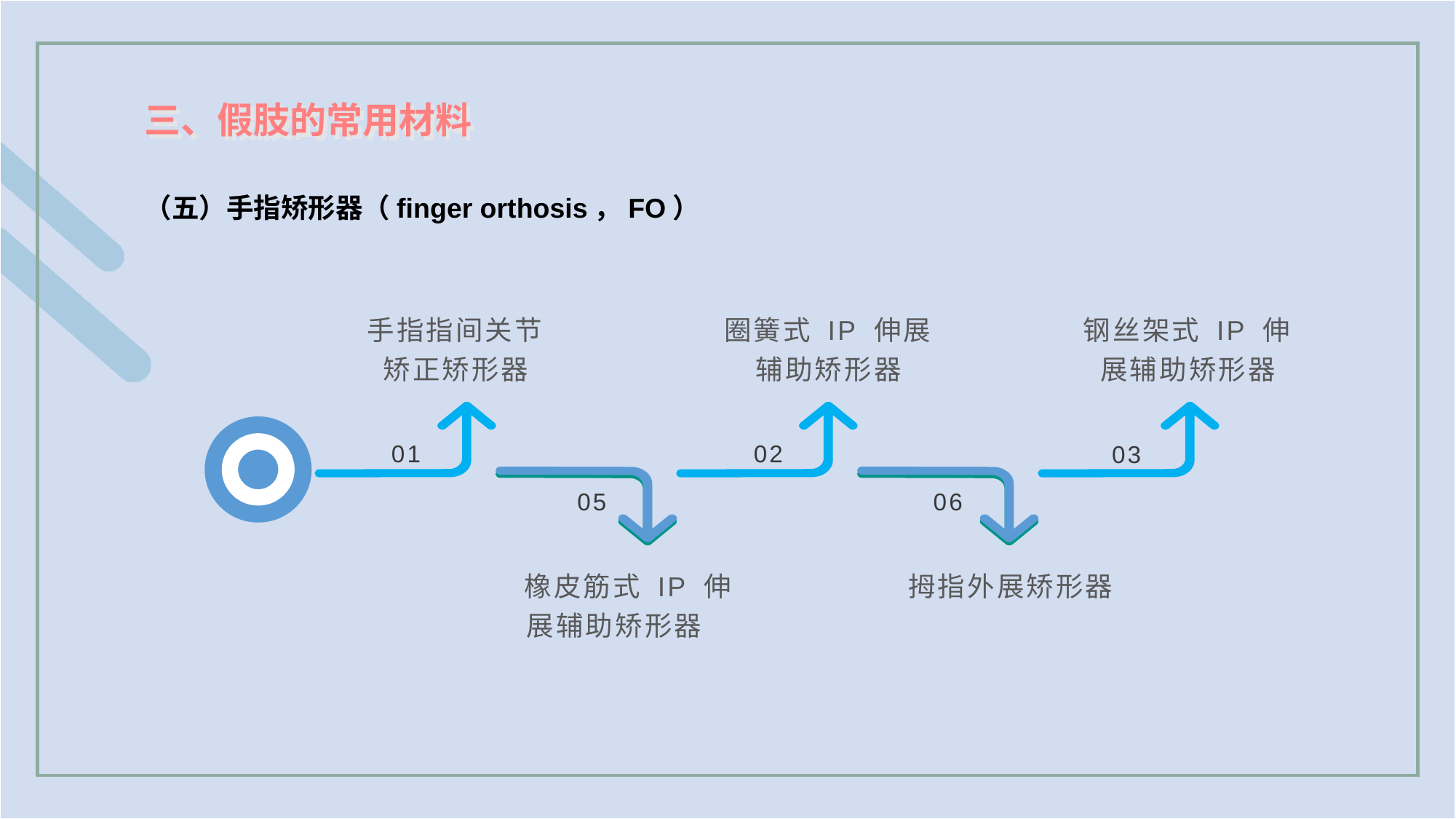

三、假肢的常用材料
（五）手指矫形器（finger orthosis，FO）
手指指间关节矫正矫形器
圈簧式 IP 伸展辅助矫形器
钢丝架式 IP 伸展辅助矫形器

01
02
03

05
06
橡皮筋式 IP 伸展辅助矫形器
拇指外展矫形器